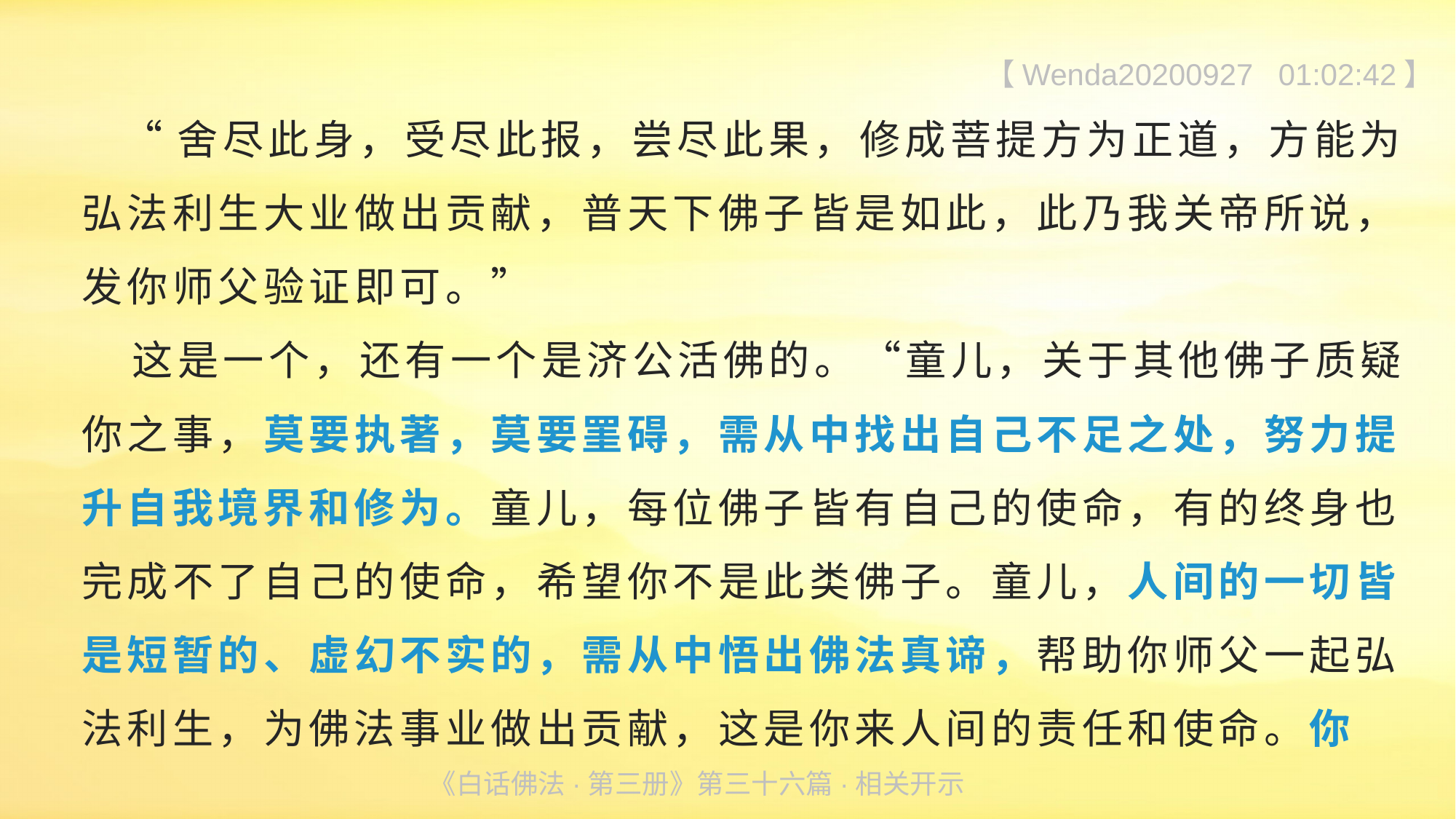

【Wenda20200927   01:02:42】
   “舍尽此身，受尽此报，尝尽此果，修成菩提方为正道，方能为弘法利生大业做出贡献，普天下佛子皆是如此，此乃我关帝所说，发你师父验证即可。”
   这是一个，还有一个是济公活佛的。“童儿，关于其他佛子质疑你之事，莫要执著，莫要罣碍，需从中找出自己不足之处，努力提升自我境界和修为。童儿，每位佛子皆有自己的使命，有的终身也完成不了自己的使命，希望你不是此类佛子。童儿，人间的一切皆是短暂的、虚幻不实的，需从中悟出佛法真谛，帮助你师父一起弘法利生，为佛法事业做出贡献，这是你来人间的责任和使命。你
《白话佛法·第三册》第三十六篇·相关开示